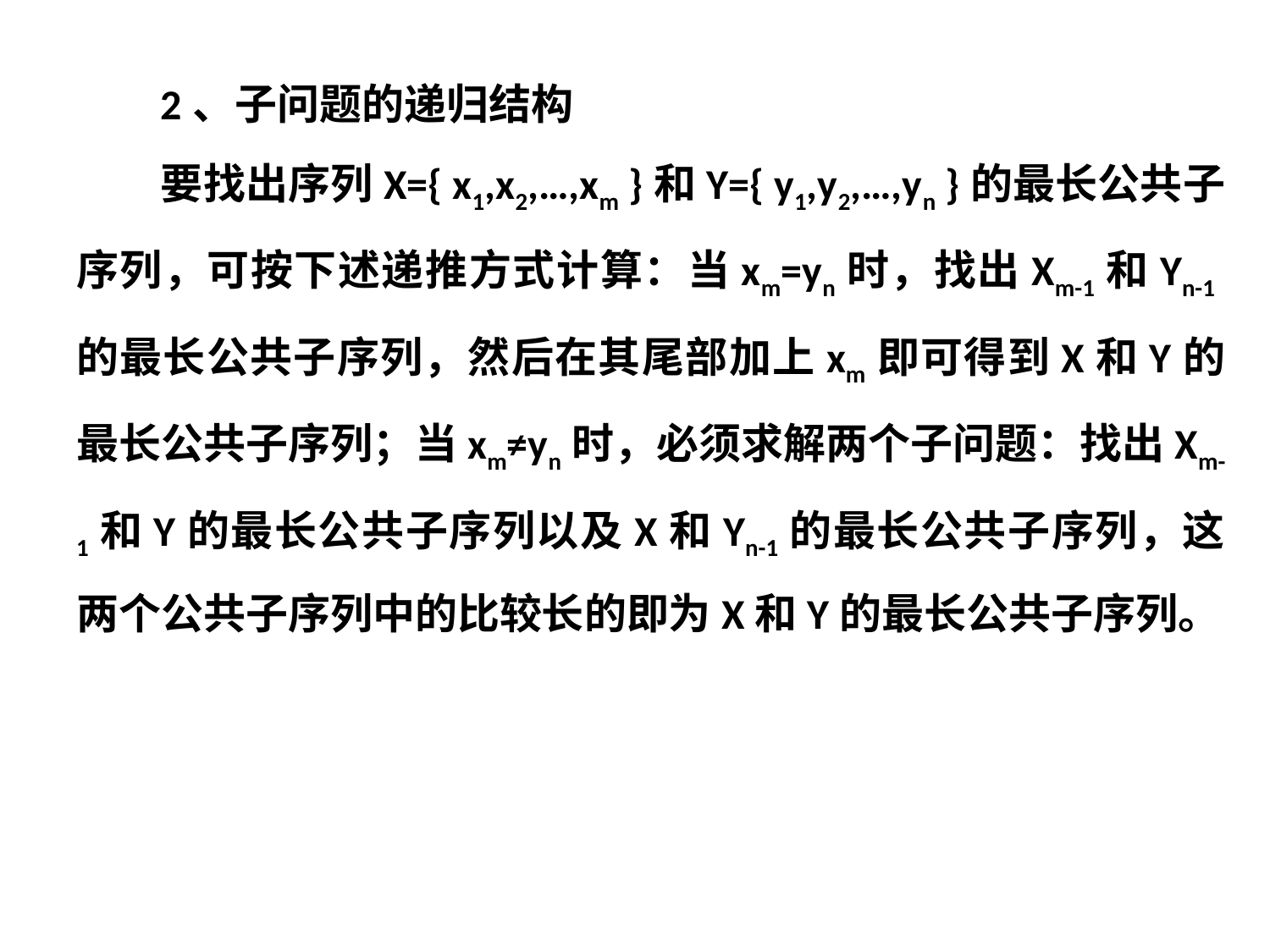

2、子问题的递归结构
要找出序列X={ x1,x2,…,xm }和Y={ y1,y2,…,yn }的最长公共子序列，可按下述递推方式计算：当xm=yn时，找出Xm-1和Yn-1的最长公共子序列，然后在其尾部加上xm即可得到X和Y的最长公共子序列；当xm≠yn时，必须求解两个子问题：找出Xm-1和Y的最长公共子序列以及X和Yn-1的最长公共子序列，这两个公共子序列中的比较长的即为X和Y的最长公共子序列。